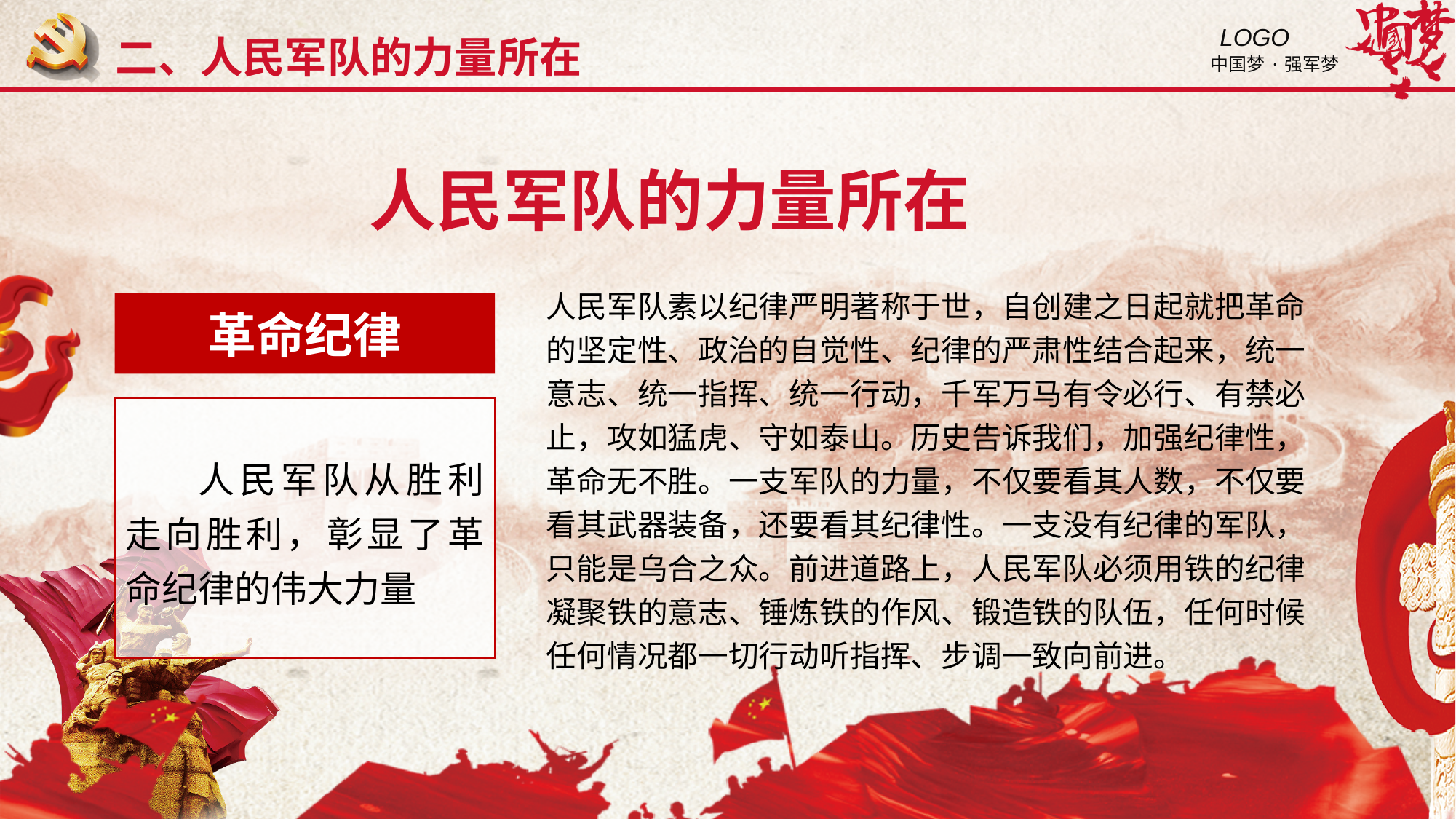

人民军队的力量所在
人民军队素以纪律严明著称于世，自创建之日起就把革命的坚定性、政治的自觉性、纪律的严肃性结合起来，统一意志、统一指挥、统一行动，千军万马有令必行、有禁必止，攻如猛虎、守如泰山。历史告诉我们，加强纪律性，革命无不胜。一支军队的力量，不仅要看其人数，不仅要看其武器装备，还要看其纪律性。一支没有纪律的军队，只能是乌合之众。前进道路上，人民军队必须用铁的纪律凝聚铁的意志、锤炼铁的作风、锻造铁的队伍，任何时候任何情况都一切行动听指挥、步调一致向前进。
革命纪律
人民军队从胜利走向胜利，彰显了革命纪律的伟大力量